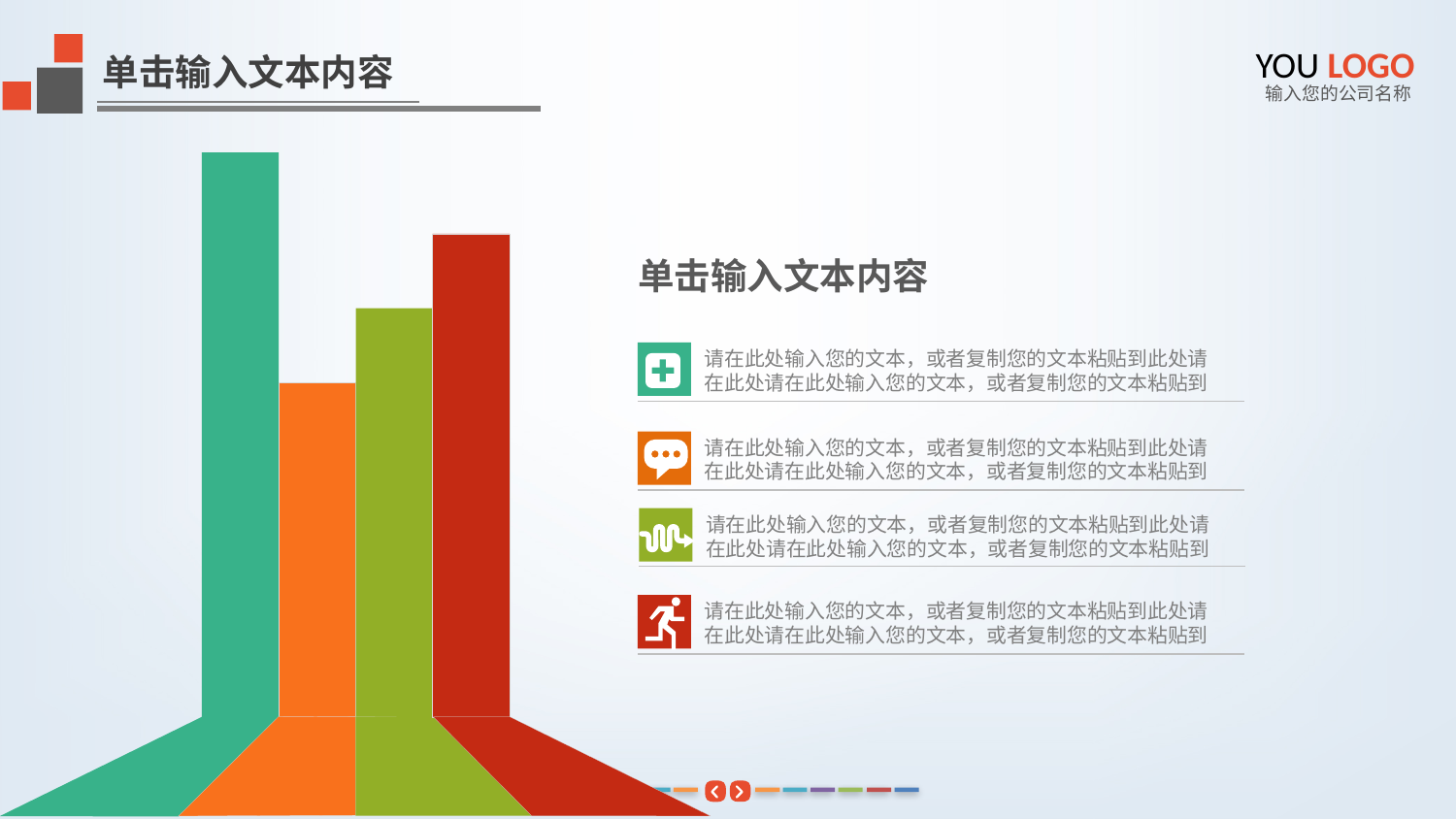

YOU LOGO
单击输入文本内容
输入您的公司名称

单击输入文本内容

请在此处输入您的文本，或者复制您的文本粘贴到此处请在此处请在此处输入您的文本，或者复制您的文本粘贴到

请在此处输入您的文本，或者复制您的文本粘贴到此处请在此处请在此处输入您的文本，或者复制您的文本粘贴到

请在此处输入您的文本，或者复制您的文本粘贴到此处请在此处请在此处输入您的文本，或者复制您的文本粘贴到

请在此处输入您的文本，或者复制您的文本粘贴到此处请在此处请在此处输入您的文本，或者复制您的文本粘贴到